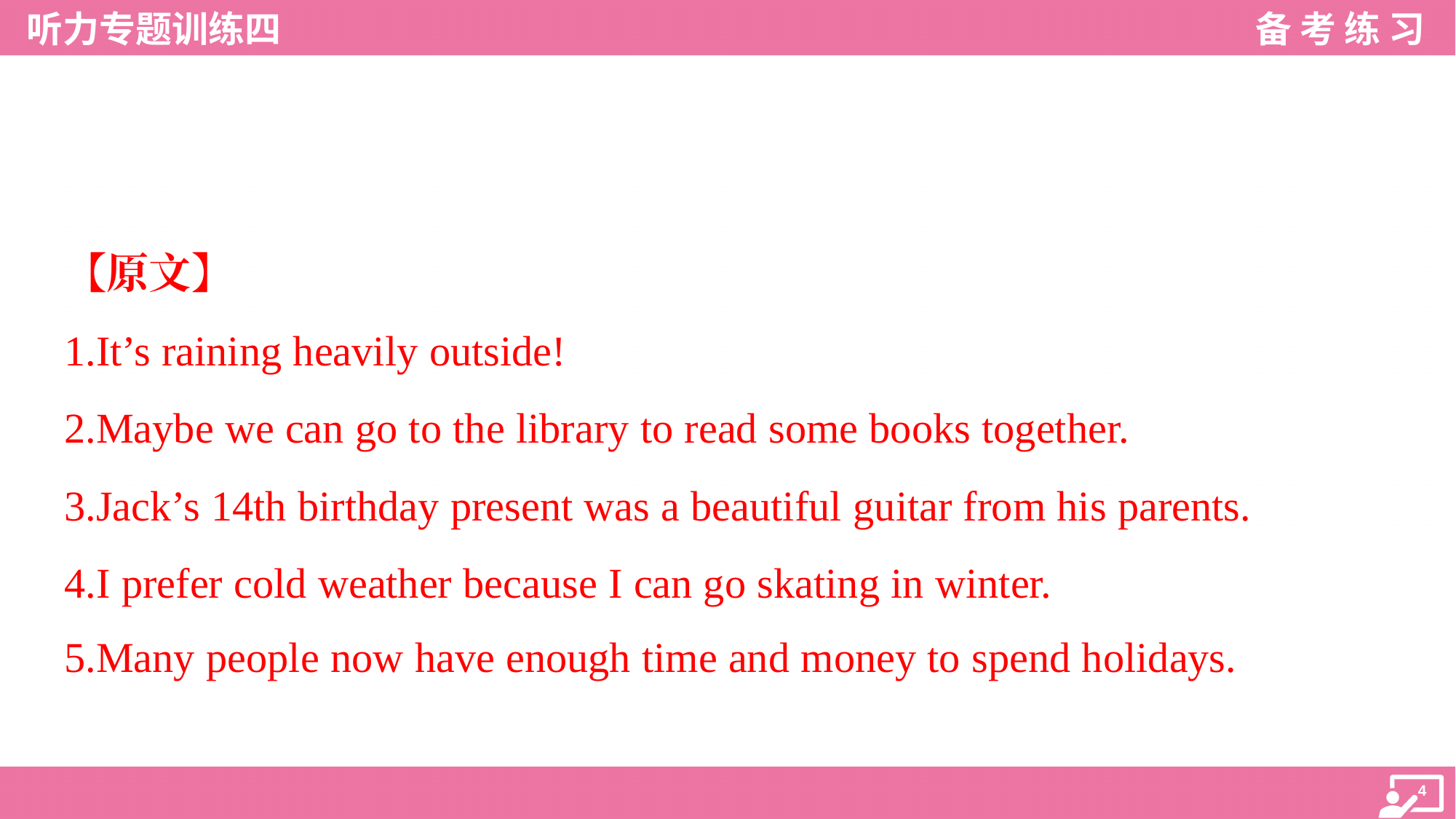

【原文】
1.It’s raining heavily outside!
2.Maybe we can go to the library to read some books together.
3.Jack’s 14th birthday present was a beautiful guitar from his parents.
4.I prefer cold weather because I can go skating in winter.
5.Many people now have enough time and money to spend holidays.